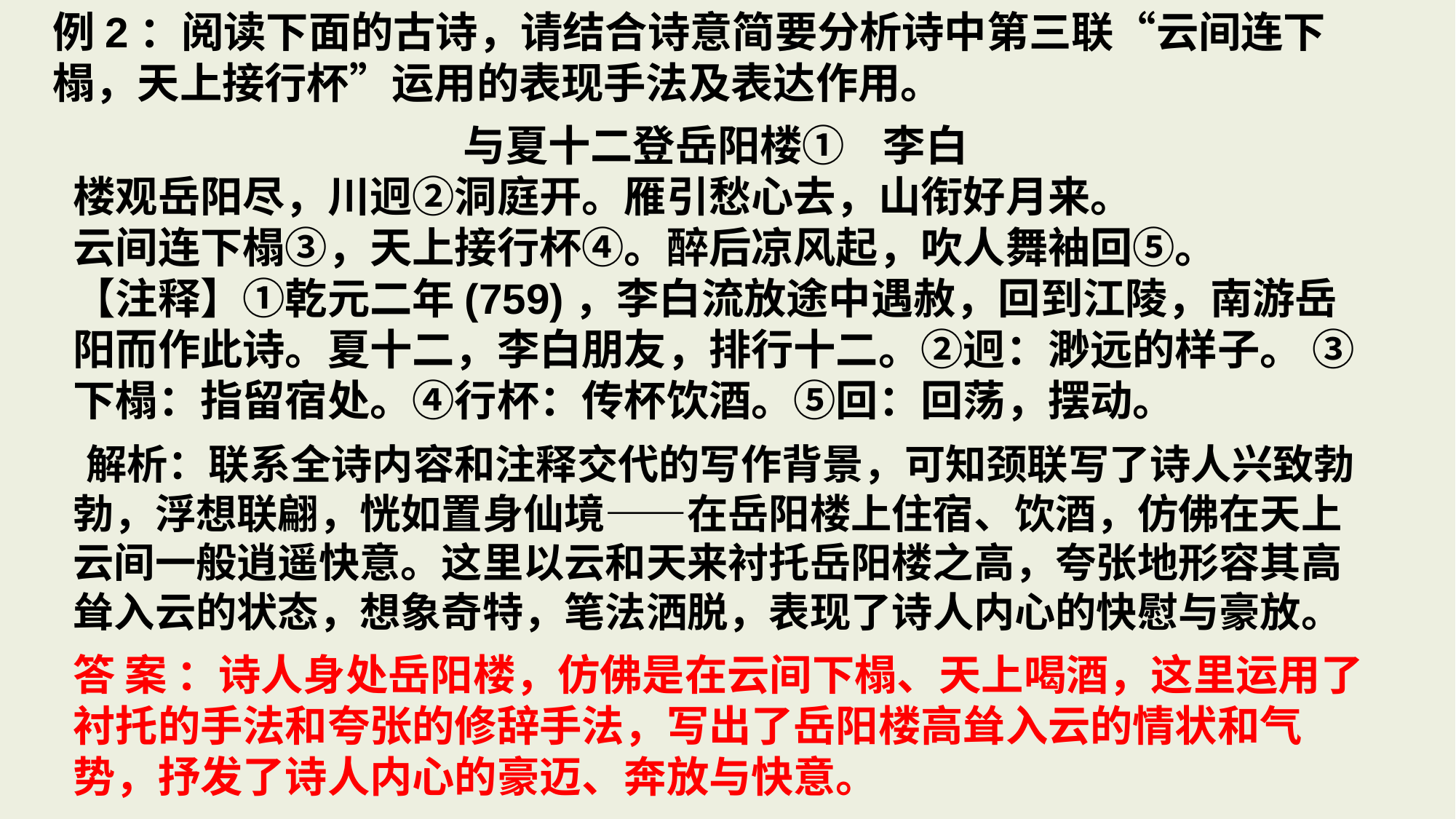

例2：阅读下面的古诗，请结合诗意简要分析诗中第三联“云间连下榻，天上接行杯”运用的表现手法及表达作用。
与夏十二登岳阳楼①    李白
楼观岳阳尽，川迥②洞庭开。雁引愁心去，山衔好月来。
云间连下榻③，天上接行杯④。醉后凉风起，吹人舞袖回⑤。
【注释】①乾元二年(759)，李白流放途中遇赦，回到江陵，南游岳阳而作此诗。夏十二，李白朋友，排行十二。②迥：渺远的样子。 ③下榻：指留宿处。④行杯：传杯饮酒。⑤回：回荡，摆动。
 解析：联系全诗内容和注释交代的写作背景，可知颈联写了诗人兴致勃勃，浮想联翩，恍如置身仙境——在岳阳楼上住宿、饮酒，仿佛在天上云间一般逍遥快意。这里以云和天来衬托岳阳楼之高，夸张地形容其高耸入云的状态，想象奇特，笔法洒脱，表现了诗人内心的快慰与豪放。
答案：诗人身处岳阳楼，仿佛是在云间下榻、天上喝酒，这里运用了衬托的手法和夸张的修辞手法，写出了岳阳楼高耸入云的情状和气势，抒发了诗人内心的豪迈、奔放与快意。